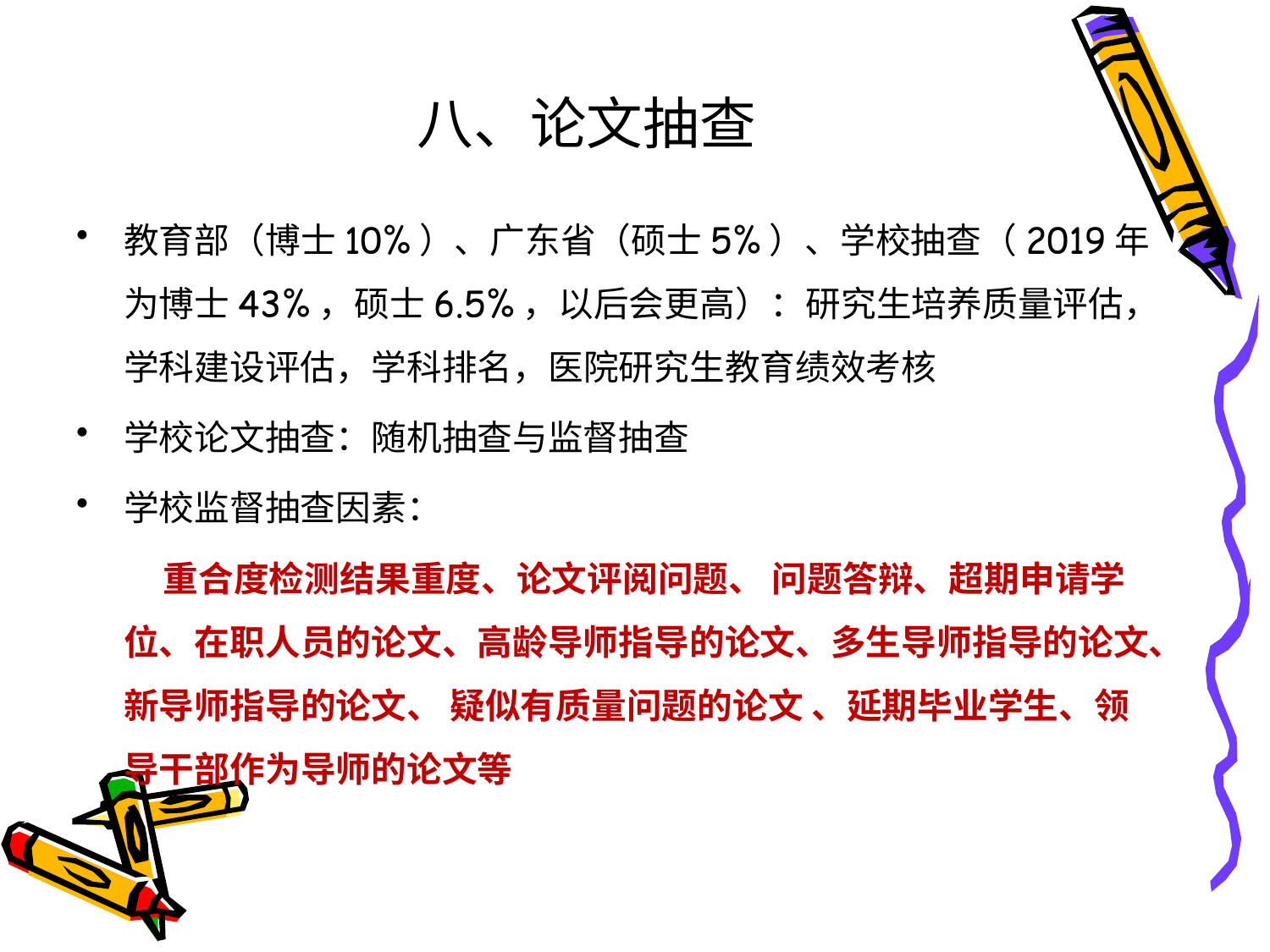

# 八、论文抽查
教育部（博士10%）、广东省（硕士5%）、学校抽查（2019年为博士43%，硕士6.5%，以后会更高）：研究生培养质量评估，学科建设评估，学科排名，医院研究生教育绩效考核
学校论文抽查：随机抽查与监督抽查
学校监督抽查因素：
          重合度检测结果重度、论文评阅问题、 问题答辩、超期申请学位、在职人员的论文、高龄导师指导的论文、多生导师指导的论文、新导师指导的论文、 疑似有质量问题的论文 、延期毕业学生、领导干部作为导师的论文等